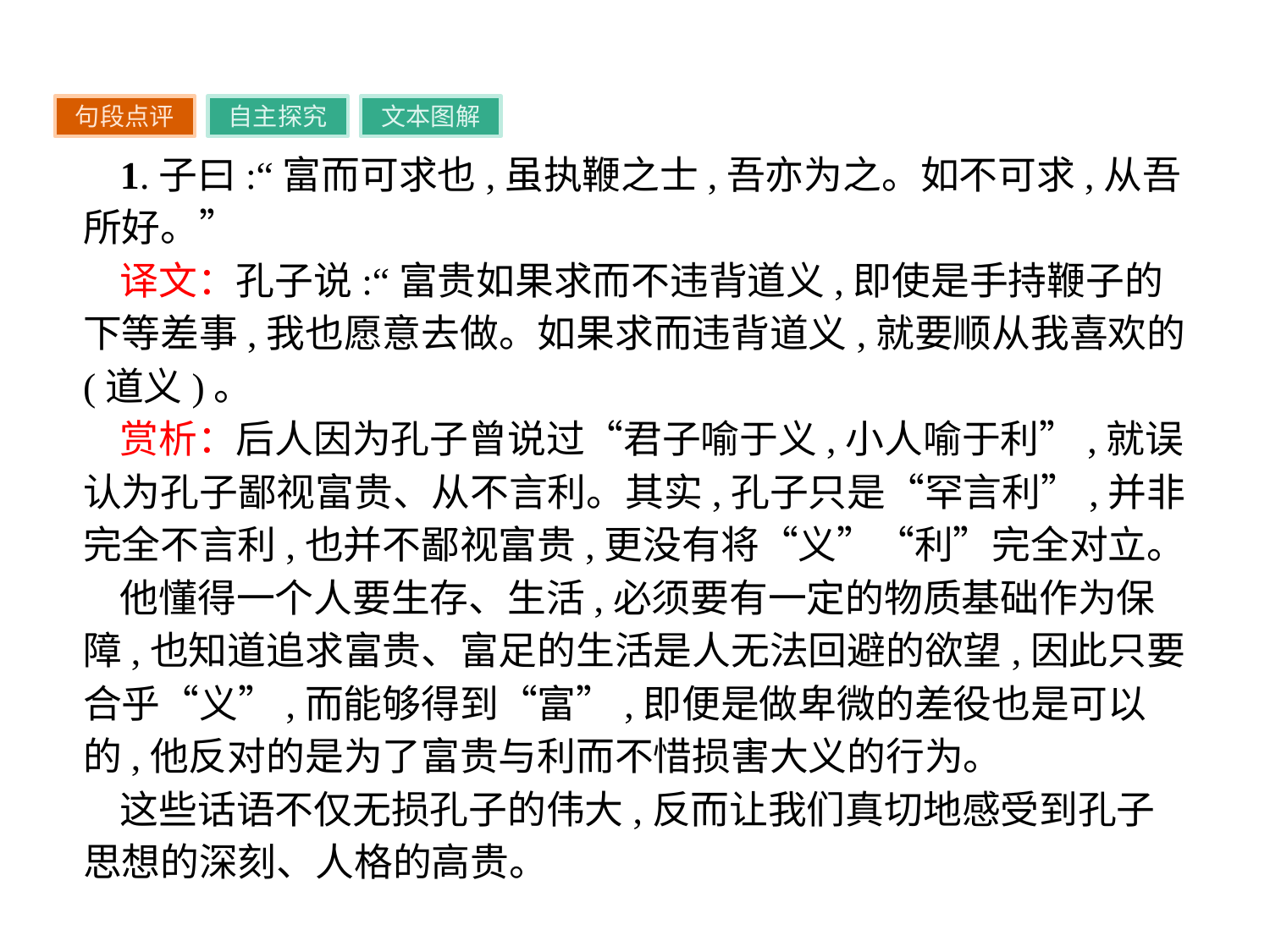

句段点评
自主探究
文本图解
1.子曰:“富而可求也,虽执鞭之士,吾亦为之。如不可求,从吾所好。”
译文：孔子说:“富贵如果求而不违背道义,即使是手持鞭子的下等差事,我也愿意去做。如果求而违背道义,就要顺从我喜欢的(道义)。
赏析：后人因为孔子曾说过“君子喻于义,小人喻于利”,就误认为孔子鄙视富贵、从不言利。其实,孔子只是“罕言利”,并非完全不言利,也并不鄙视富贵,更没有将“义”“利”完全对立。
他懂得一个人要生存、生活,必须要有一定的物质基础作为保障,也知道追求富贵、富足的生活是人无法回避的欲望,因此只要合乎“义”,而能够得到“富”,即便是做卑微的差役也是可以的,他反对的是为了富贵与利而不惜损害大义的行为。
这些话语不仅无损孔子的伟大,反而让我们真切地感受到孔子思想的深刻、人格的高贵。